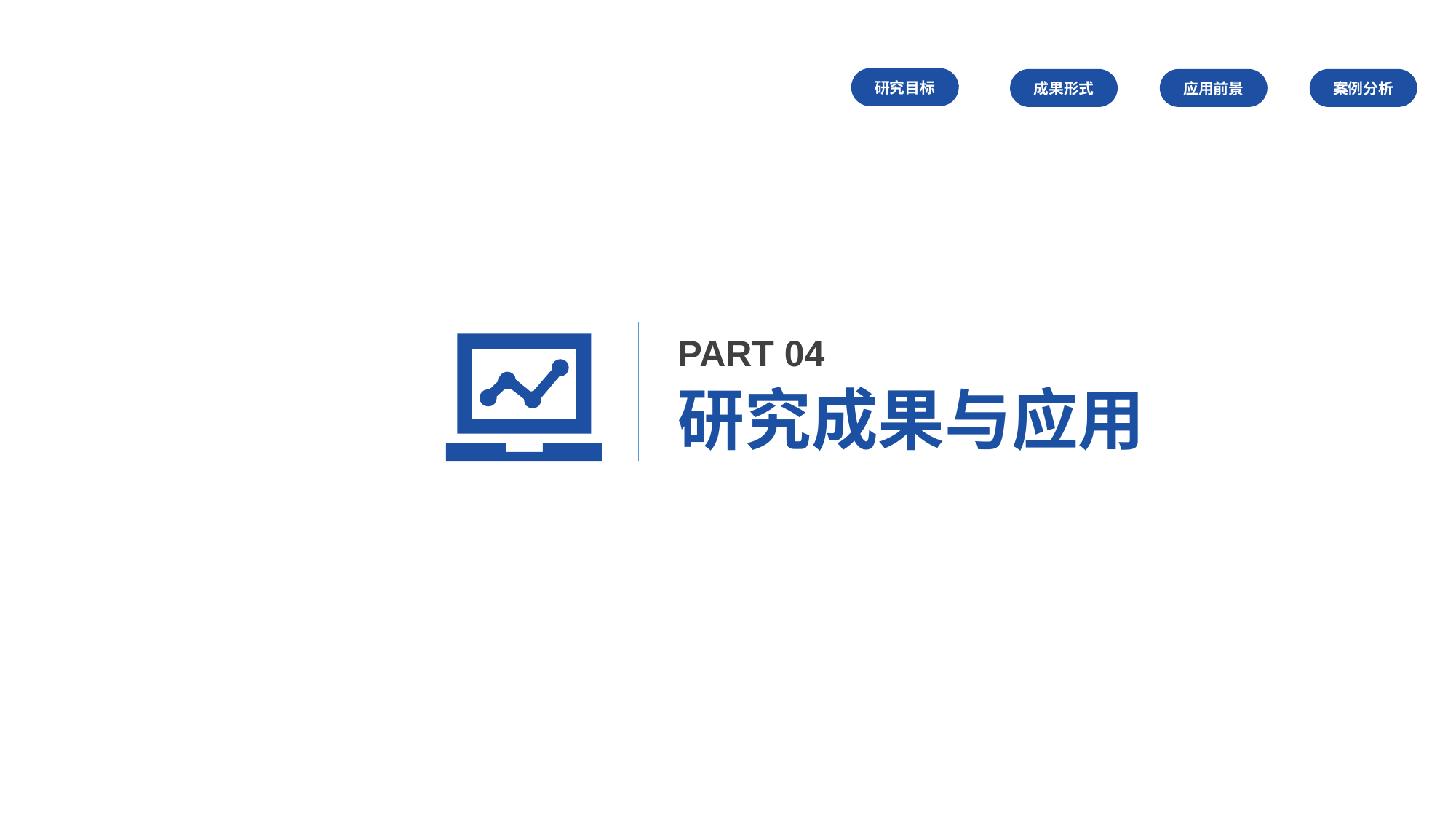

研究目标
成果形式
应用前景
案例分析
PART 04

研究成果与应用